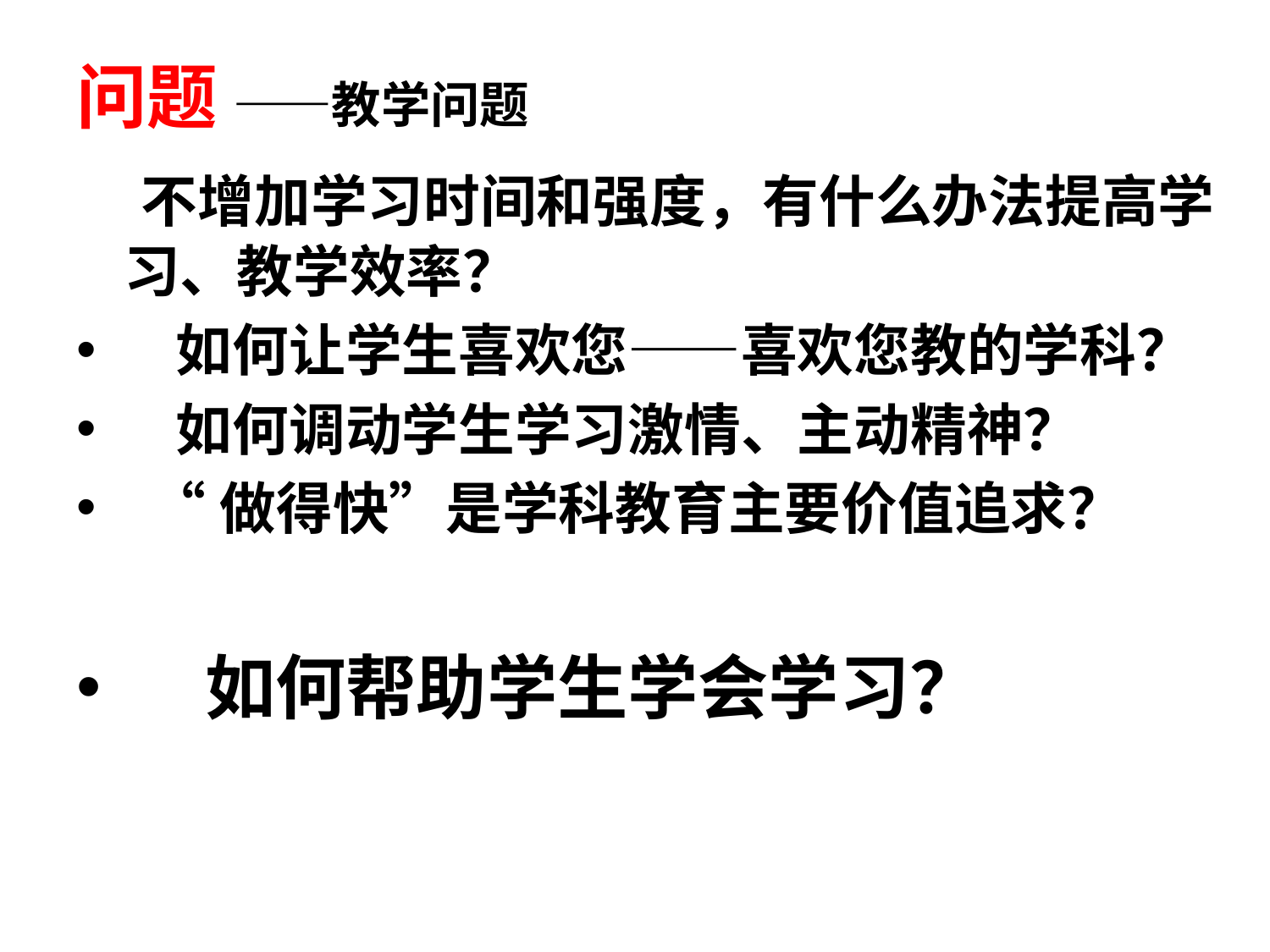

问题 ——教学问题
   不增加学习时间和强度，有什么办法提高学习、教学效率？
   如何让学生喜欢您——喜欢您教的学科？
   如何调动学生学习激情、主动精神？
  “做得快”是学科教育主要价值追求？

    如何帮助学生学会学习？